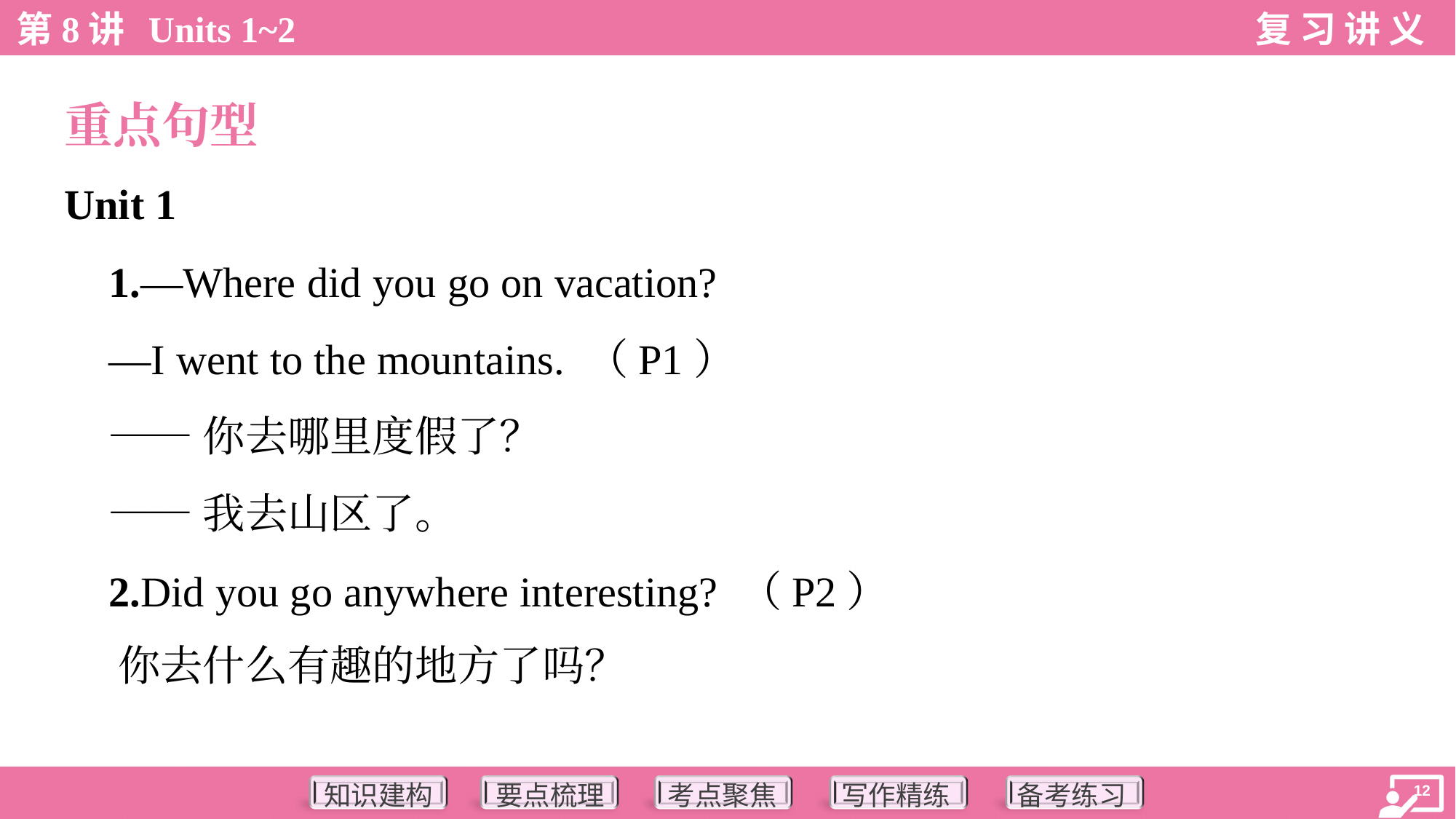

重点句型
Unit 1
    1.—Where did you go on vacation?
    —I went to the mountains. （P1）
    ——你去哪里度假了？
    ——我去山区了。
    2.Did you go anywhere interesting? （P2）
    你去什么有趣的地方了吗？